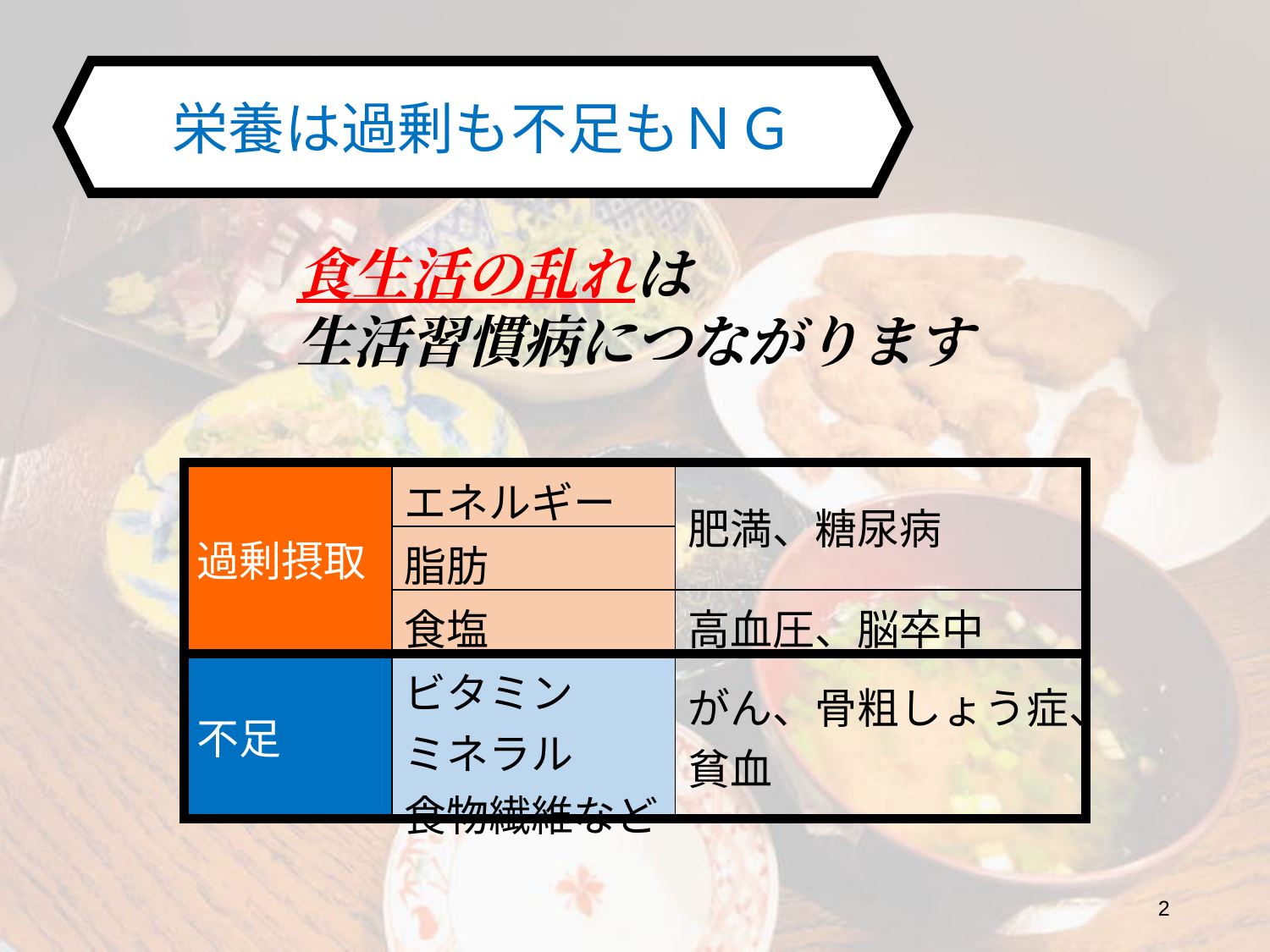

栄養は過剰も不足もＮＧ
食生活の乱れは
生活習慣病につながります
| 過剰摂取 | エネルギー | 肥満、糖尿病 |
| --- | --- | --- |
|  | 脂肪 |  |
|  | 食塩 | 高血圧、脳卒中 |
| 不足 | ビタミン ミネラル 食物繊維など | がん、骨粗しょう症、 貧血 |
2